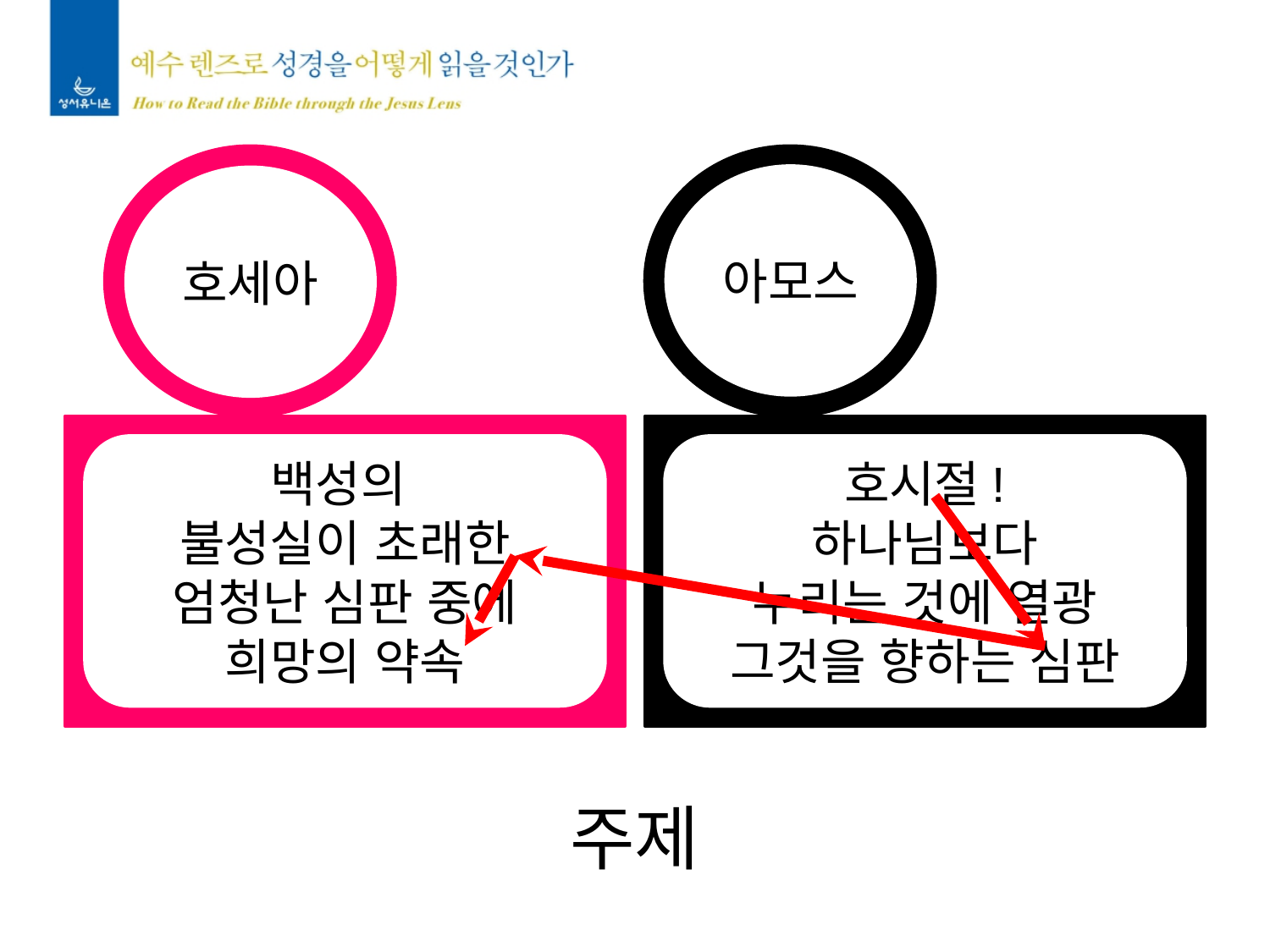

아모스
호세아

백성의
불성실이 초래한
엄청난 심판 중에
희망의 약속
호시절!
하나님보다
누리는 것에 열광
그것을 향하는 심판
주제